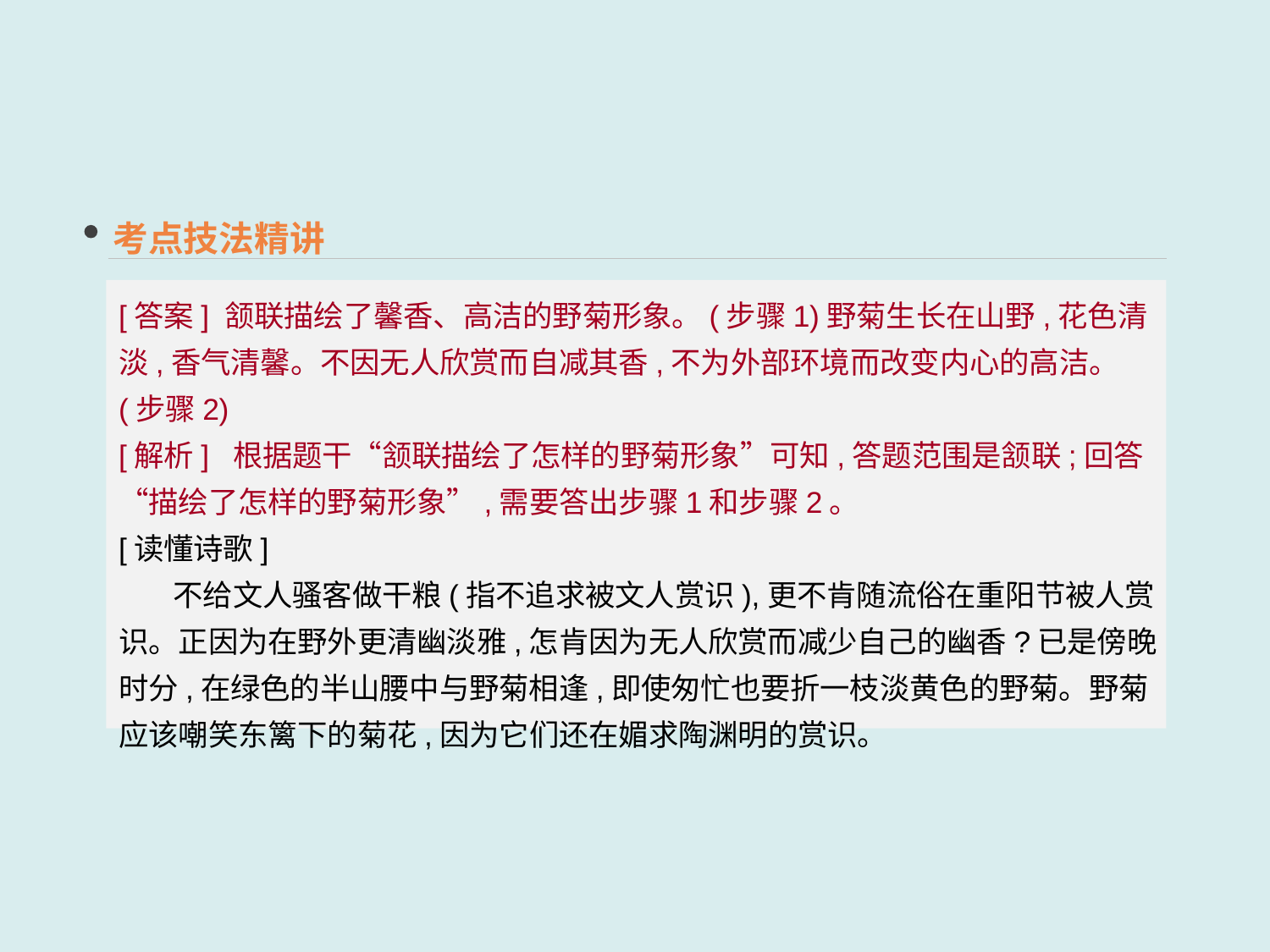

考点技法精讲

[答案] 颔联描绘了馨香、高洁的野菊形象。(步骤1)野菊生长在山野,花色清淡,香气清馨。不因无人欣赏而自减其香,不为外部环境而改变内心的高洁。(步骤2)
[解析]  根据题干“颔联描绘了怎样的野菊形象”可知,答题范围是颔联;回答“描绘了怎样的野菊形象”,需要答出步骤1和步骤2。
[读懂诗歌]
       不给文人骚客做干粮(指不追求被文人赏识),更不肯随流俗在重阳节被人赏识。正因为在野外更清幽淡雅,怎肯因为无人欣赏而减少自己的幽香?已是傍晚时分,在绿色的半山腰中与野菊相逢,即使匆忙也要折一枝淡黄色的野菊。野菊应该嘲笑东篱下的菊花,因为它们还在媚求陶渊明的赏识。